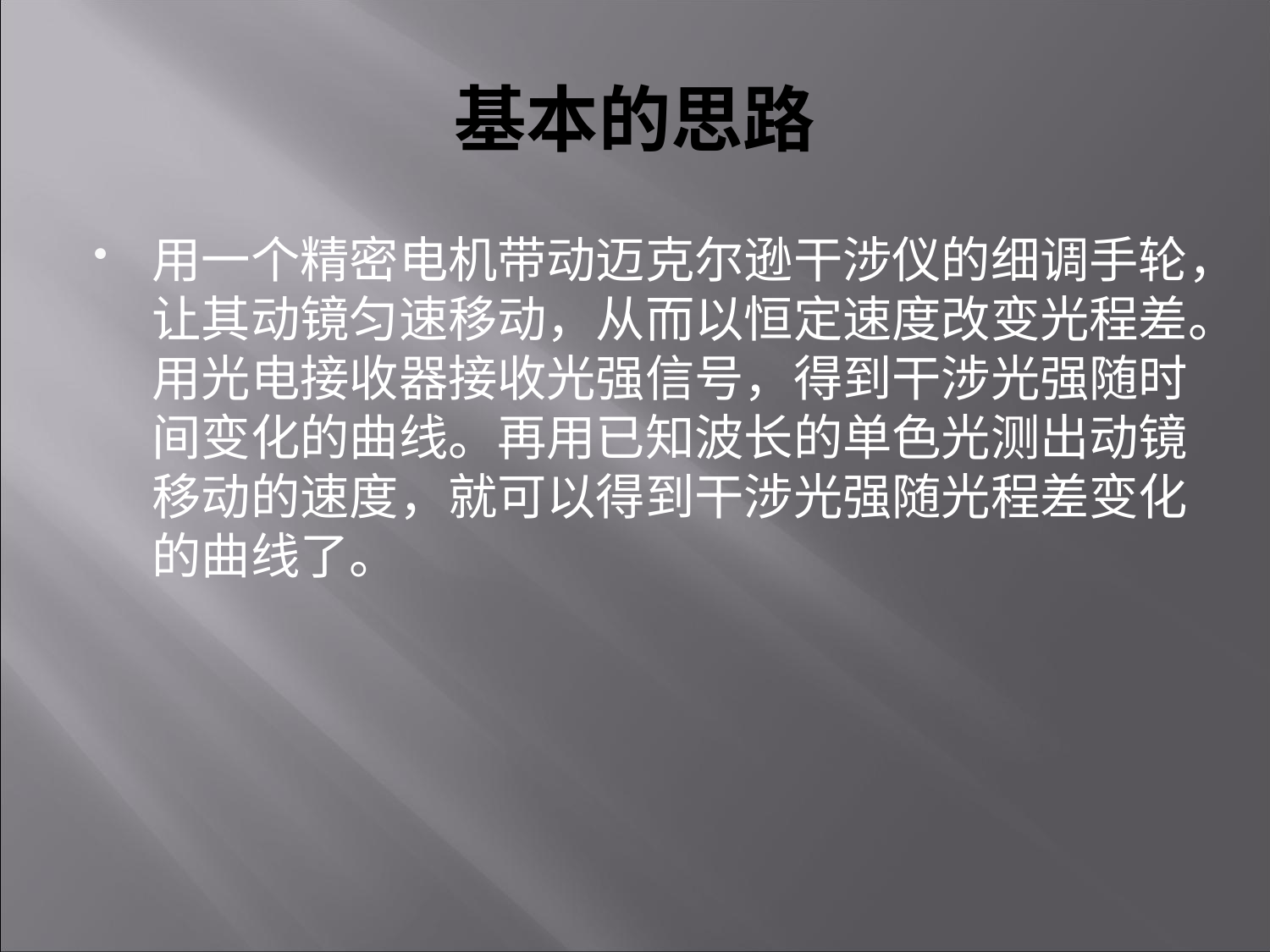

# 基本的思路
用一个精密电机带动迈克尔逊干涉仪的细调手轮，让其动镜匀速移动，从而以恒定速度改变光程差。用光电接收器接收光强信号，得到干涉光强随时间变化的曲线。再用已知波长的单色光测出动镜移动的速度，就可以得到干涉光强随光程差变化的曲线了。